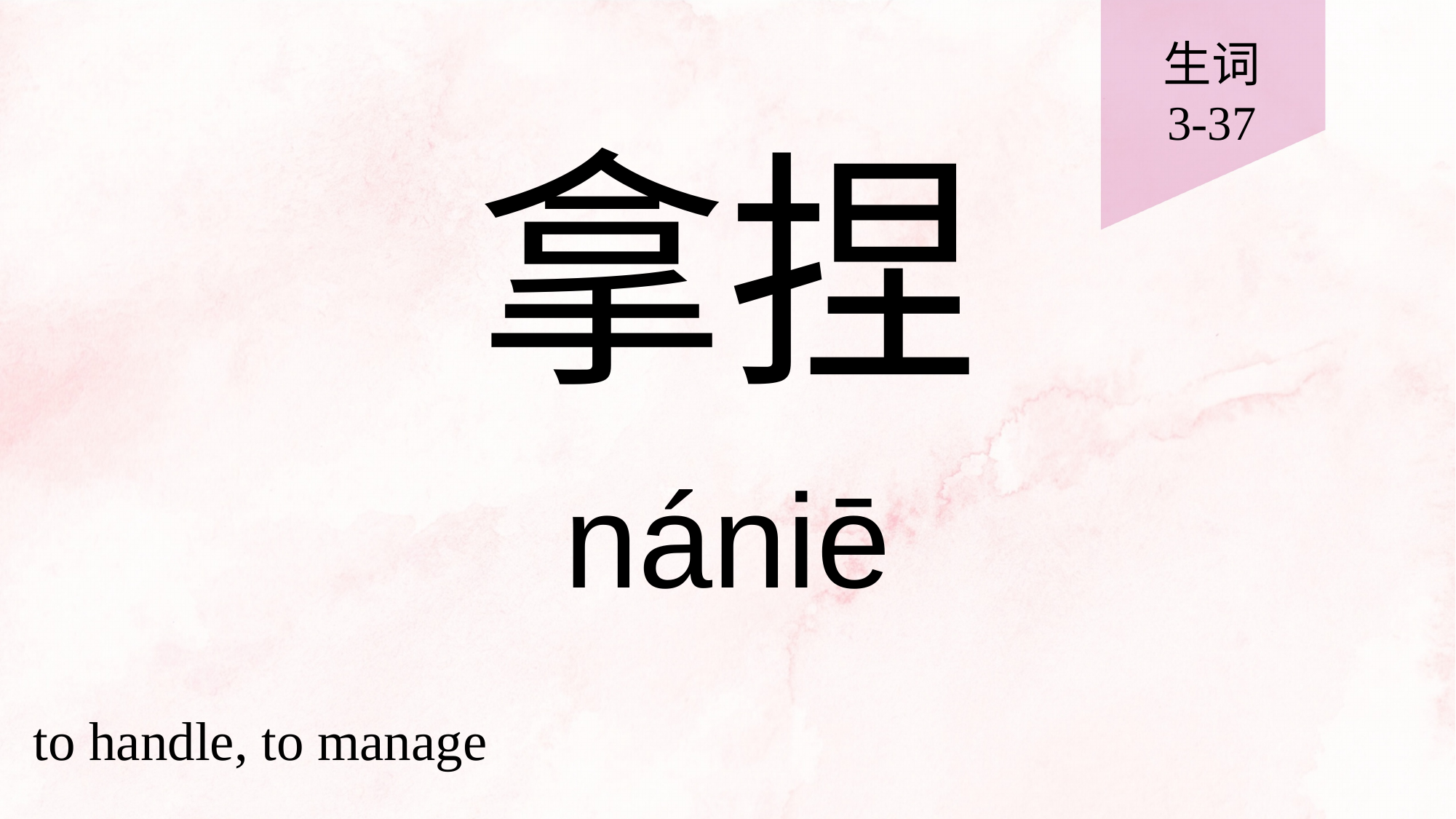

生词
3-37
# 拿捏
nániē
to handle, to manage